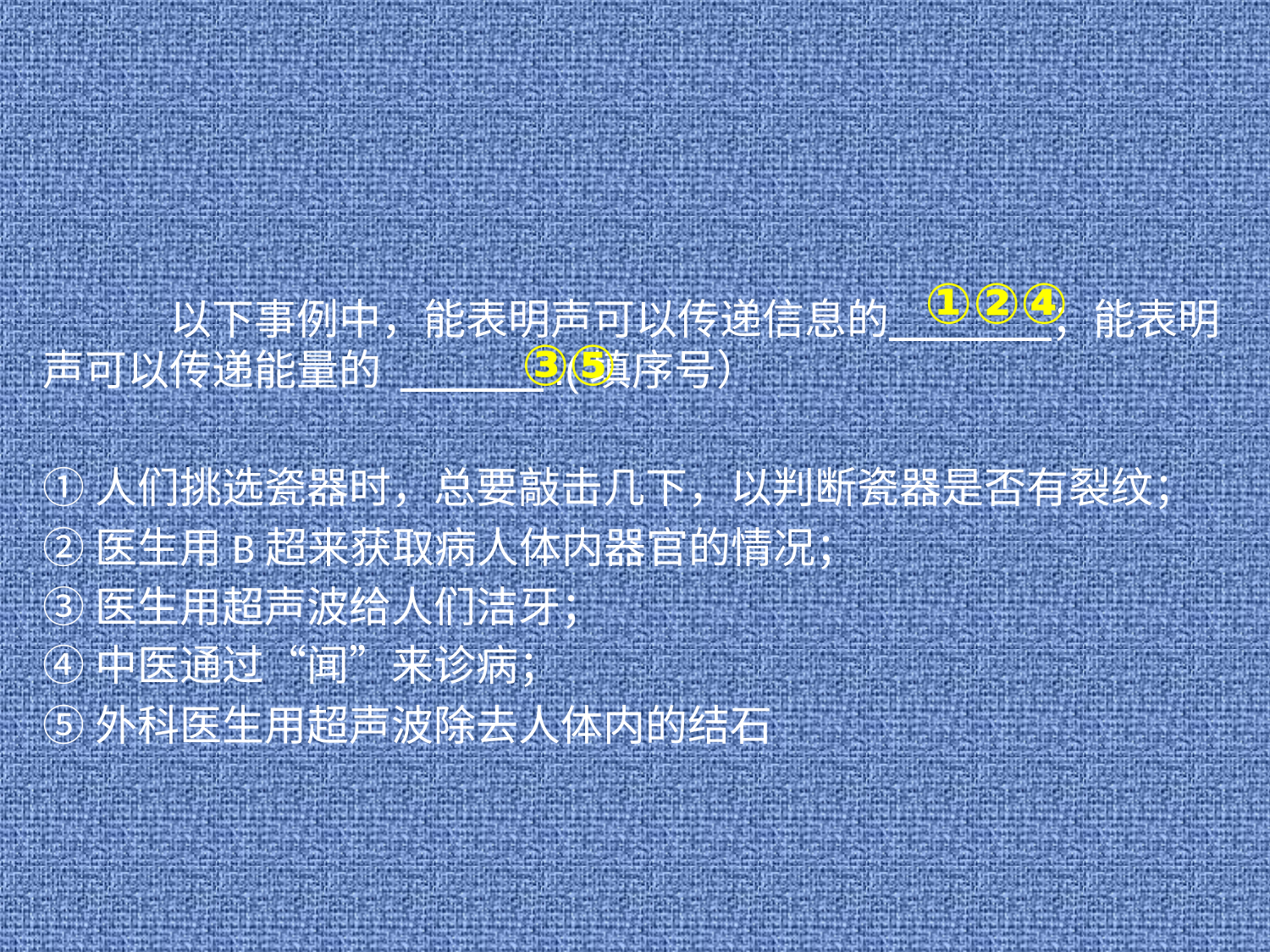

①②④
	以下事例中，能表明声可以传递信息的                 ；能表明声可以传递能量的                 .(填序号）

①人们挑选瓷器时，总要敲击几下，以判断瓷器是否有裂纹；
②医生用B超来获取病人体内器官的情况；
③医生用超声波给人们洁牙；
④中医通过“闻”来诊病；
⑤外科医生用超声波除去人体内的结石

③⑤